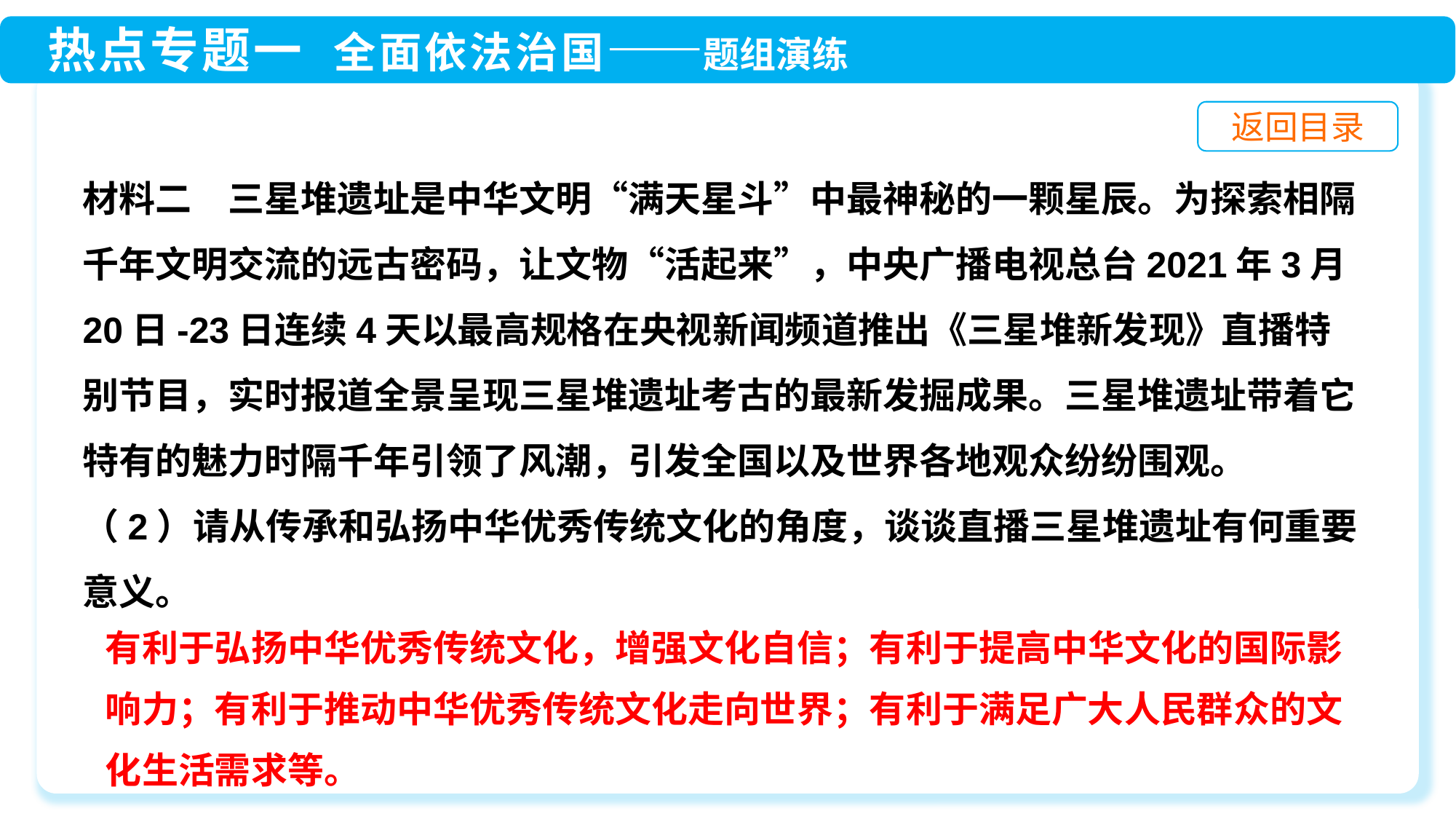

材料二　三星堆遗址是中华文明“满天星斗”中最神秘的一颗星辰。为探索相隔千年文明交流的远古密码，让文物“活起来”，中央广播电视总台2021年3月20日-23日连续4天以最高规格在央视新闻频道推出《三星堆新发现》直播特别节目，实时报道全景呈现三星堆遗址考古的最新发掘成果。三星堆遗址带着它特有的魅力时隔千年引领了风潮，引发全国以及世界各地观众纷纷围观。
（2）请从传承和弘扬中华优秀传统文化的角度，谈谈直播三星堆遗址有何重要意义。
有利于弘扬中华优秀传统文化，增强文化自信；有利于提高中华文化的国际影响力；有利于推动中华优秀传统文化走向世界；有利于满足广大人民群众的文化生活需求等。